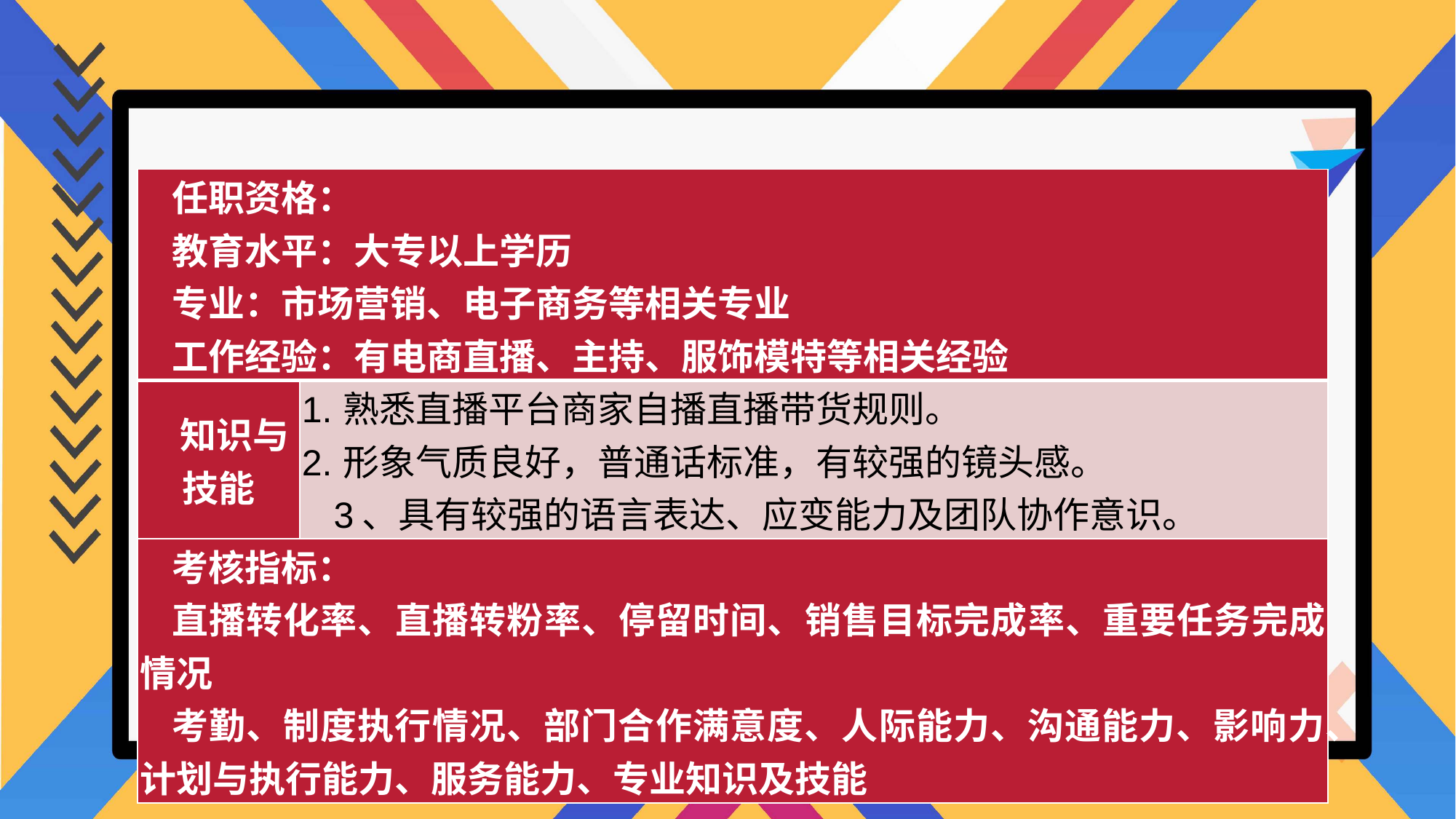

| 任职资格： 教育水平：大专以上学历 专业：市场营销、电子商务等相关专业 工作经验：有电商直播、主持、服饰模特等相关经验 |  |
| --- | --- |
| 知识与技能 | 熟悉直播平台商家自播直播带货规则。 形象气质良好，普通话标准，有较强的镜头感。 3、具有较强的语言表达、应变能力及团队协作意识。 |
| 考核指标： 直播转化率、直播转粉率、停留时间、销售目标完成率、重要任务完成情况 考勤、制度执行情况、部门合作满意度、人际能力、沟通能力、影响力、计划与执行能力、服务能力、专业知识及技能 |  |